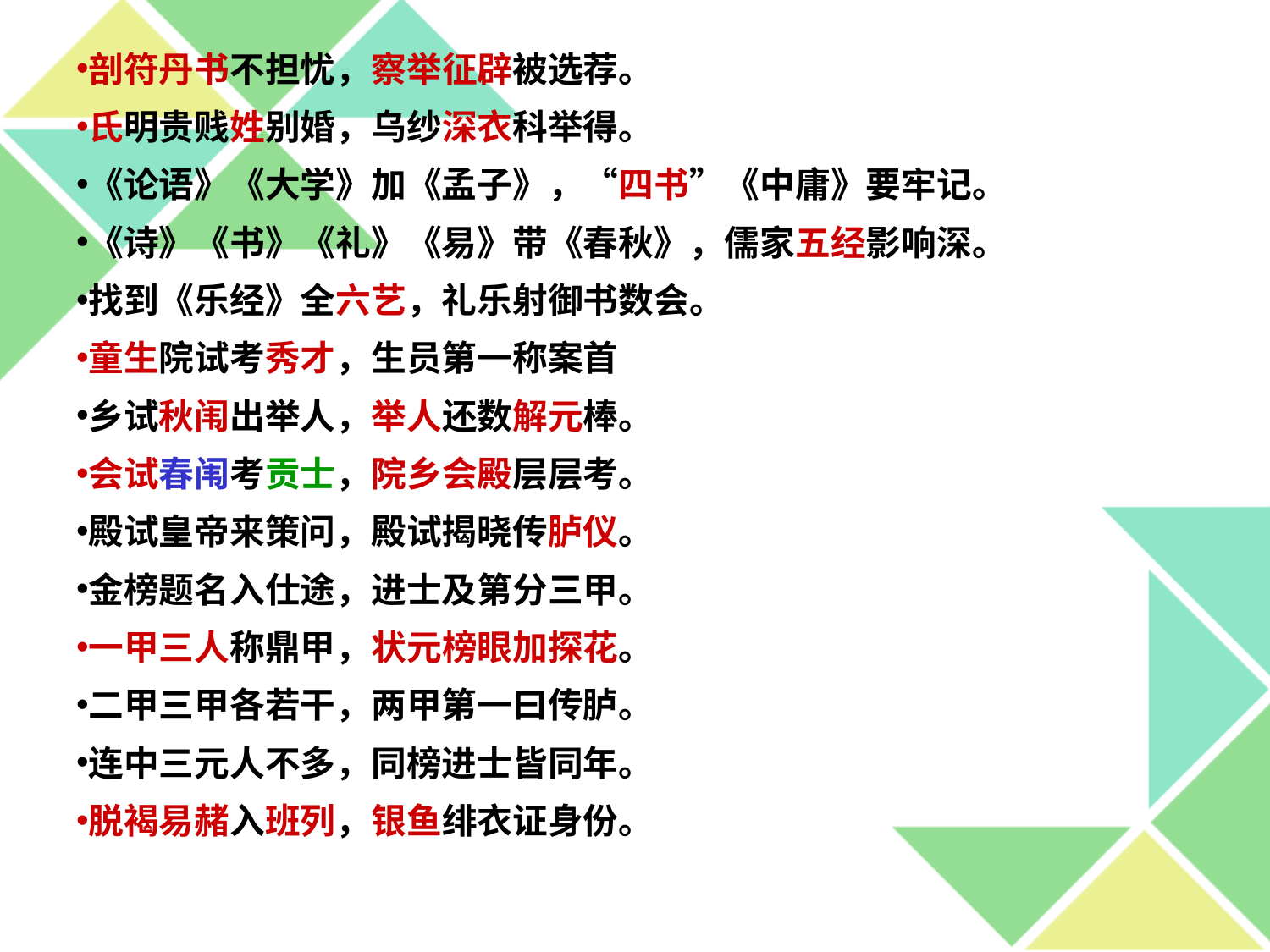

剖符丹书不担忧，察举征辟被选荐。
氏明贵贱姓别婚，乌纱深衣科举得。
《论语》《大学》加《孟子》，“四书”《中庸》要牢记。
《诗》《书》《礼》《易》带《春秋》，儒家五经影响深。
找到《乐经》全六艺，礼乐射御书数会。
童生院试考秀才，生员第一称案首
乡试秋闱出举人，举人还数解元棒。
会试春闱考贡士，院乡会殿层层考。
殿试皇帝来策问，殿试揭晓传胪仪。
金榜题名入仕途，进士及第分三甲。
一甲三人称鼎甲，状元榜眼加探花。
二甲三甲各若干，两甲第一曰传胪。
连中三元人不多，同榜进士皆同年。
脱褐易赭入班列，银鱼绯衣证身份。